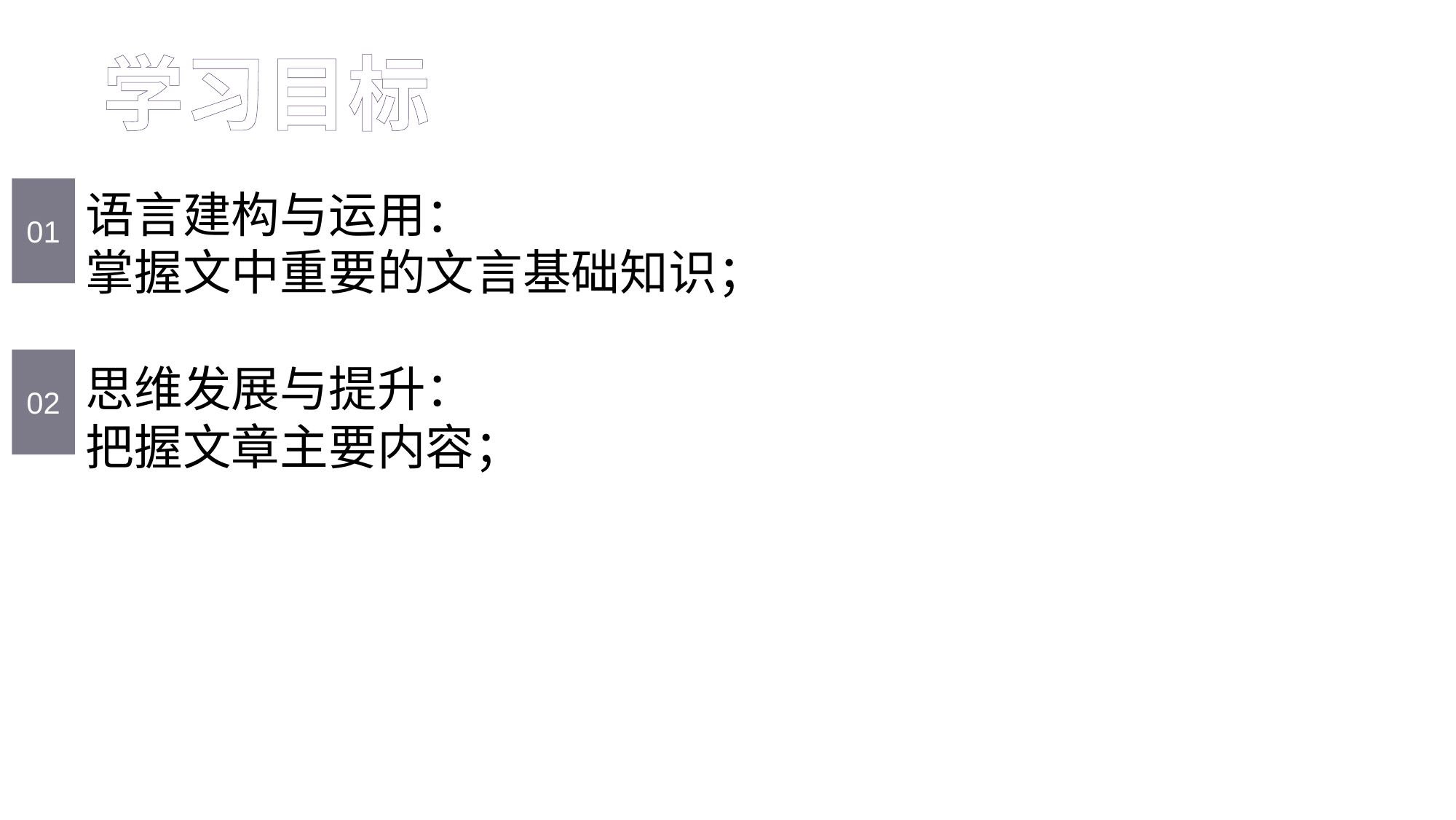

学习目标
01
02
语言建构与运用：
掌握文中重要的文言基础知识；

思维发展与提升：
把握文章主要内容；